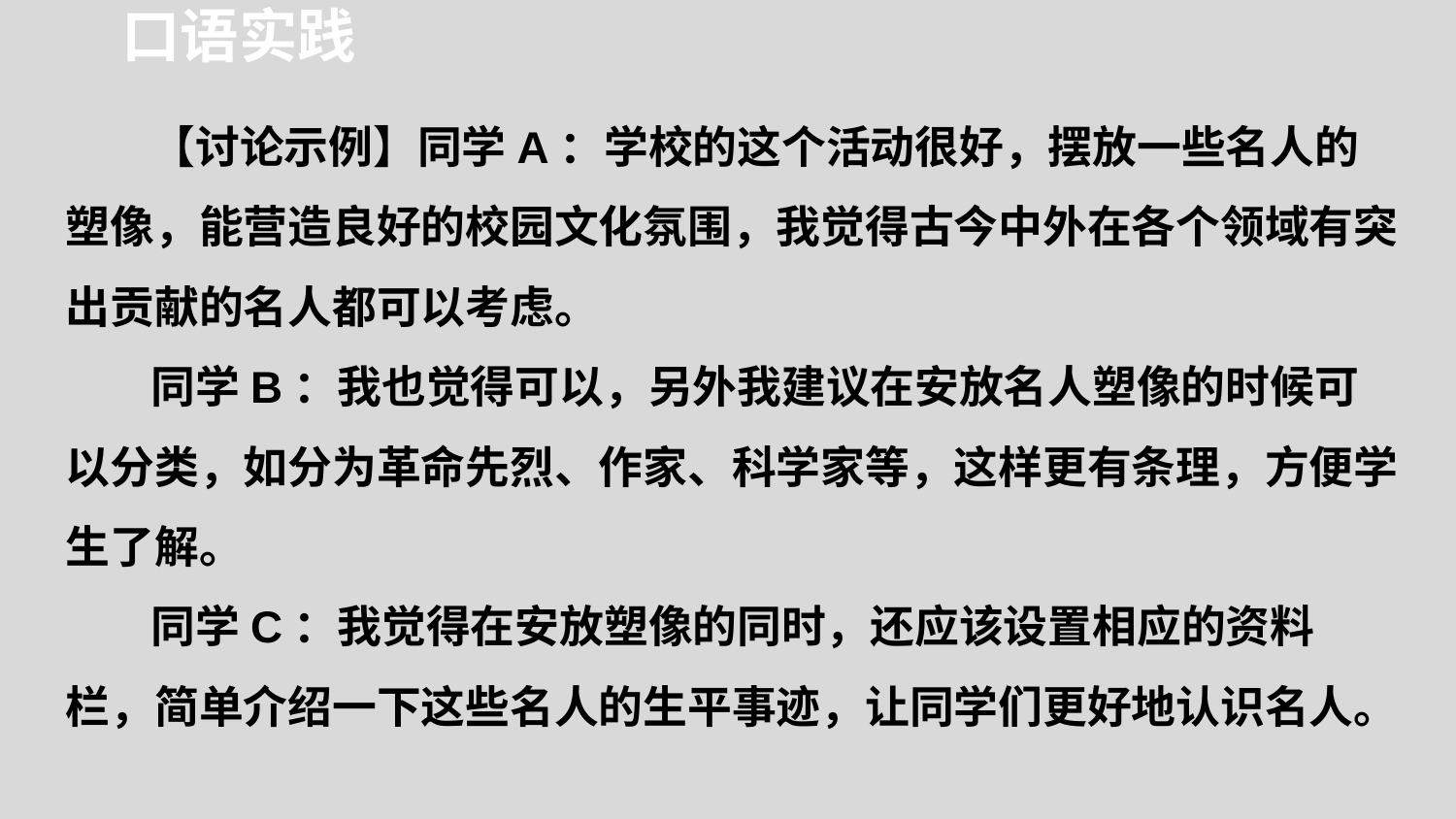

口语实践
【讨论示例】同学A：学校的这个活动很好，摆放一些名人的塑像，能营造良好的校园文化氛围，我觉得古今中外在各个领域有突出贡献的名人都可以考虑。
同学B：我也觉得可以，另外我建议在安放名人塑像的时候可以分类，如分为革命先烈、作家、科学家等，这样更有条理，方便学生了解。
同学C：我觉得在安放塑像的同时，还应该设置相应的资料栏，简单介绍一下这些名人的生平事迹，让同学们更好地认识名人。